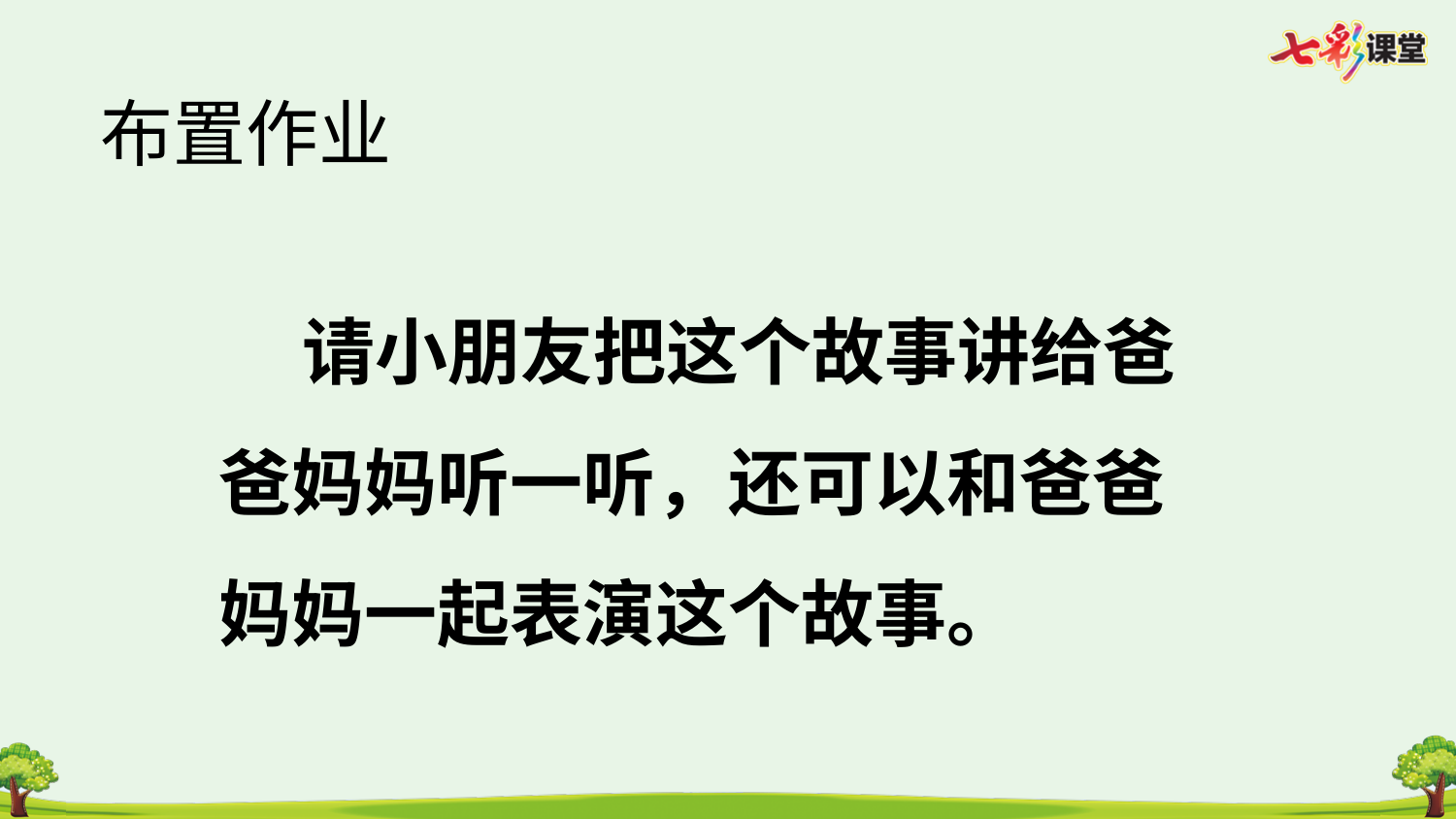

布置作业
    请小朋友把这个故事讲给爸爸妈妈听一听，还可以和爸爸妈妈一起表演这个故事。